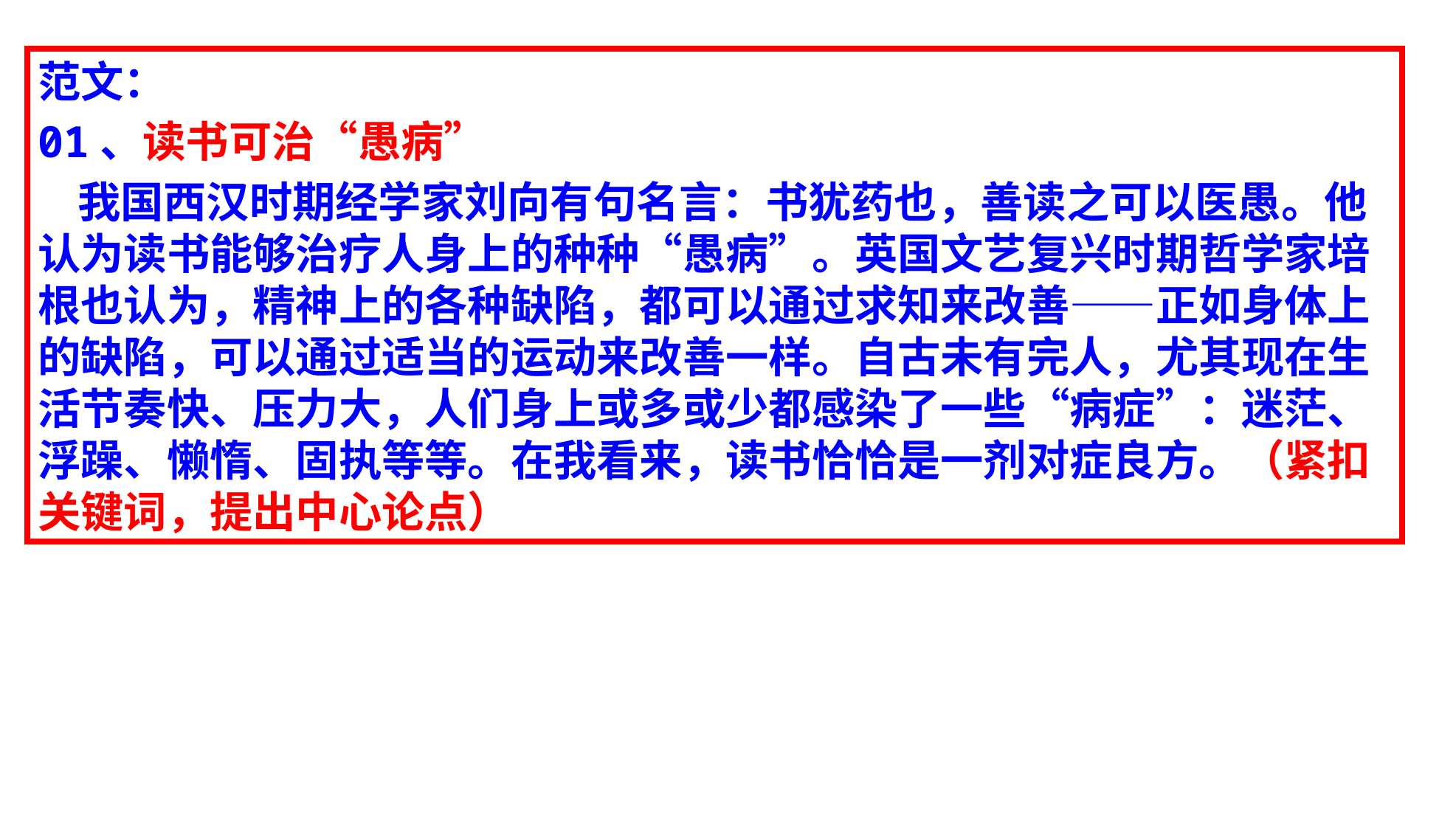

范文：
01、读书可治“愚病”
   我国西汉时期经学家刘向有句名言：书犹药也，善读之可以医愚。他认为读书能够治疗人身上的种种“愚病”。英国文艺复兴时期哲学家培根也认为，精神上的各种缺陷，都可以通过求知来改善——正如身体上的缺陷，可以通过适当的运动来改善一样。自古未有完人，尤其现在生活节奏快、压力大，人们身上或多或少都感染了一些“病症”：迷茫、浮躁、懒惰、固执等等。在我看来，读书恰恰是一剂对症良方。（紧扣关键词，提出中心论点）